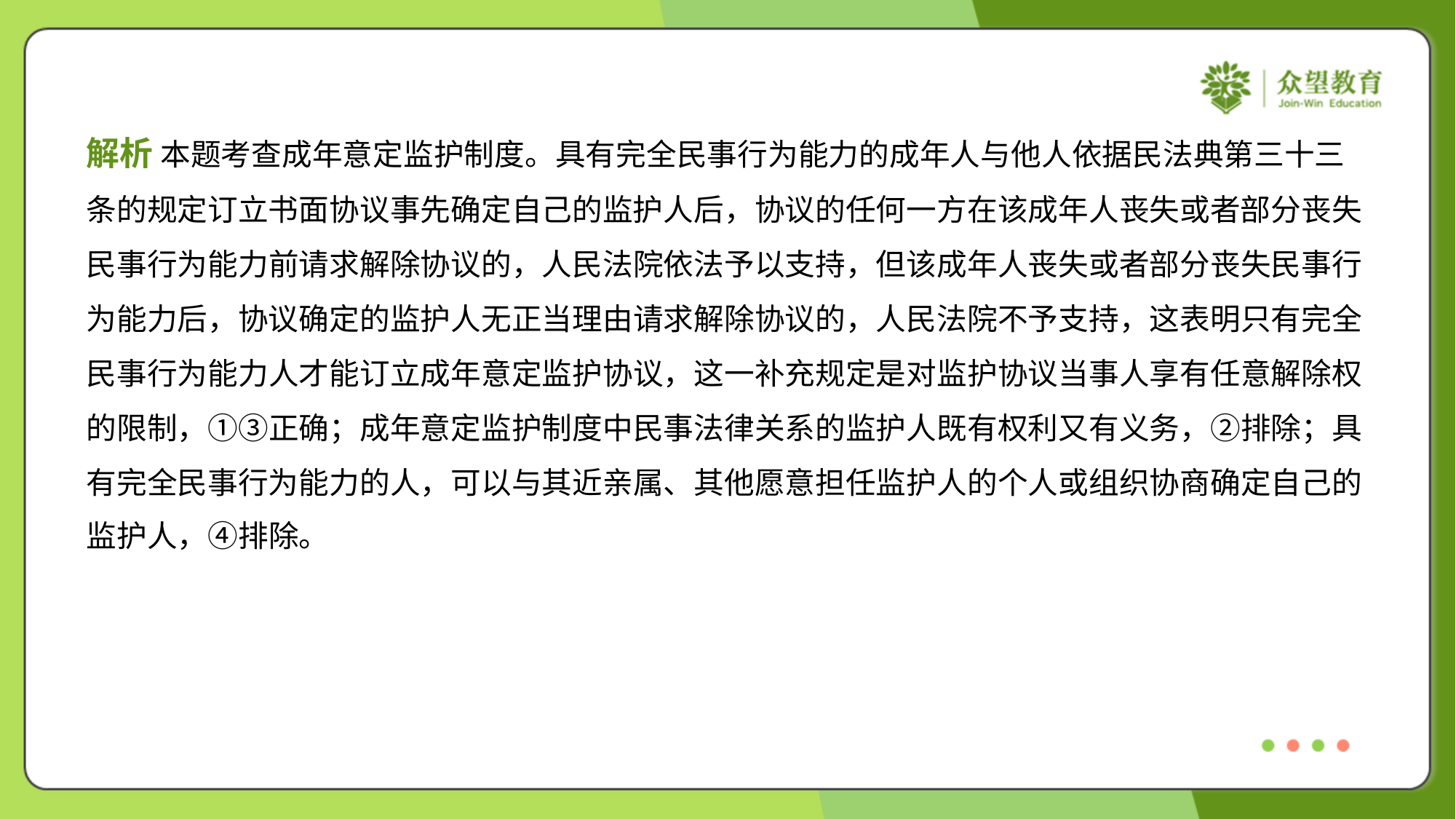

解析 本题考查成年意定监护制度。具有完全民事行为能力的成年人与他人依据民法典第三十三
条的规定订立书面协议事先确定自己的监护人后，协议的任何一方在该成年人丧失或者部分丧失
民事行为能力前请求解除协议的，人民法院依法予以支持，但该成年人丧失或者部分丧失民事行
为能力后，协议确定的监护人无正当理由请求解除协议的，人民法院不予支持，这表明只有完全
民事行为能力人才能订立成年意定监护协议，这一补充规定是对监护协议当事人享有任意解除权
的限制，①③正确；成年意定监护制度中民事法律关系的监护人既有权利又有义务，②排除；具
有完全民事行为能力的人，可以与其近亲属、其他愿意担任监护人的个人或组织协商确定自己的
监护人，④排除。